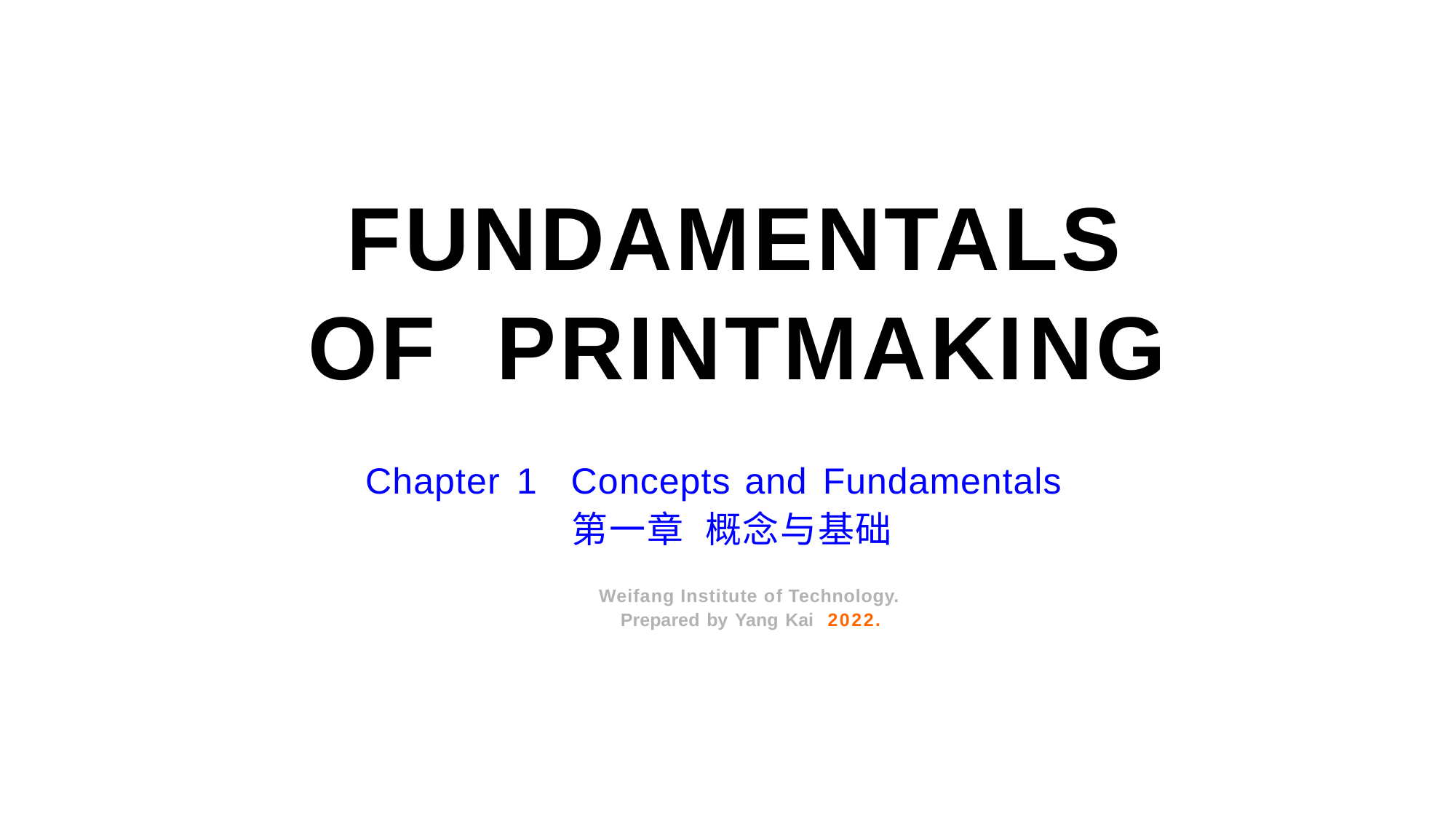

FUNDAMENTALS
OF  PRINTMAKING

Chapter 1   Concepts and Fundamentals
第一章  概念与基础

Weifang Institute of Technology.
Prepared by Yang Kai  2022.